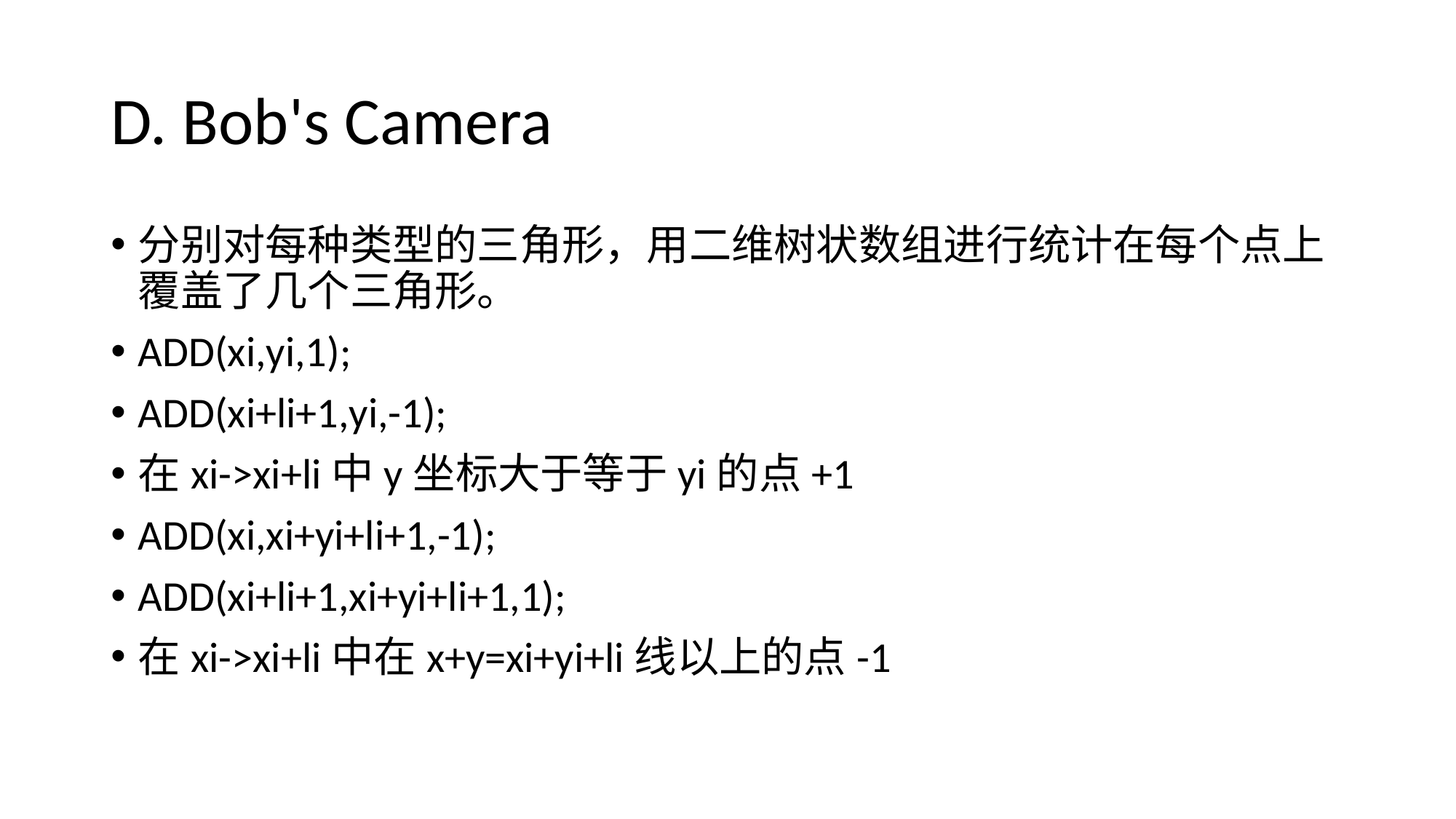

# D. Bob's Camera
分别对每种类型的三角形，用二维树状数组进行统计在每个点上覆盖了几个三角形。
ADD(xi,yi,1);
ADD(xi+li+1,yi,-1);
在xi->xi+li中y坐标大于等于yi的点+1
ADD(xi,xi+yi+li+1,-1);
ADD(xi+li+1,xi+yi+li+1,1);
在xi->xi+li中在x+y=xi+yi+li线以上的点-1